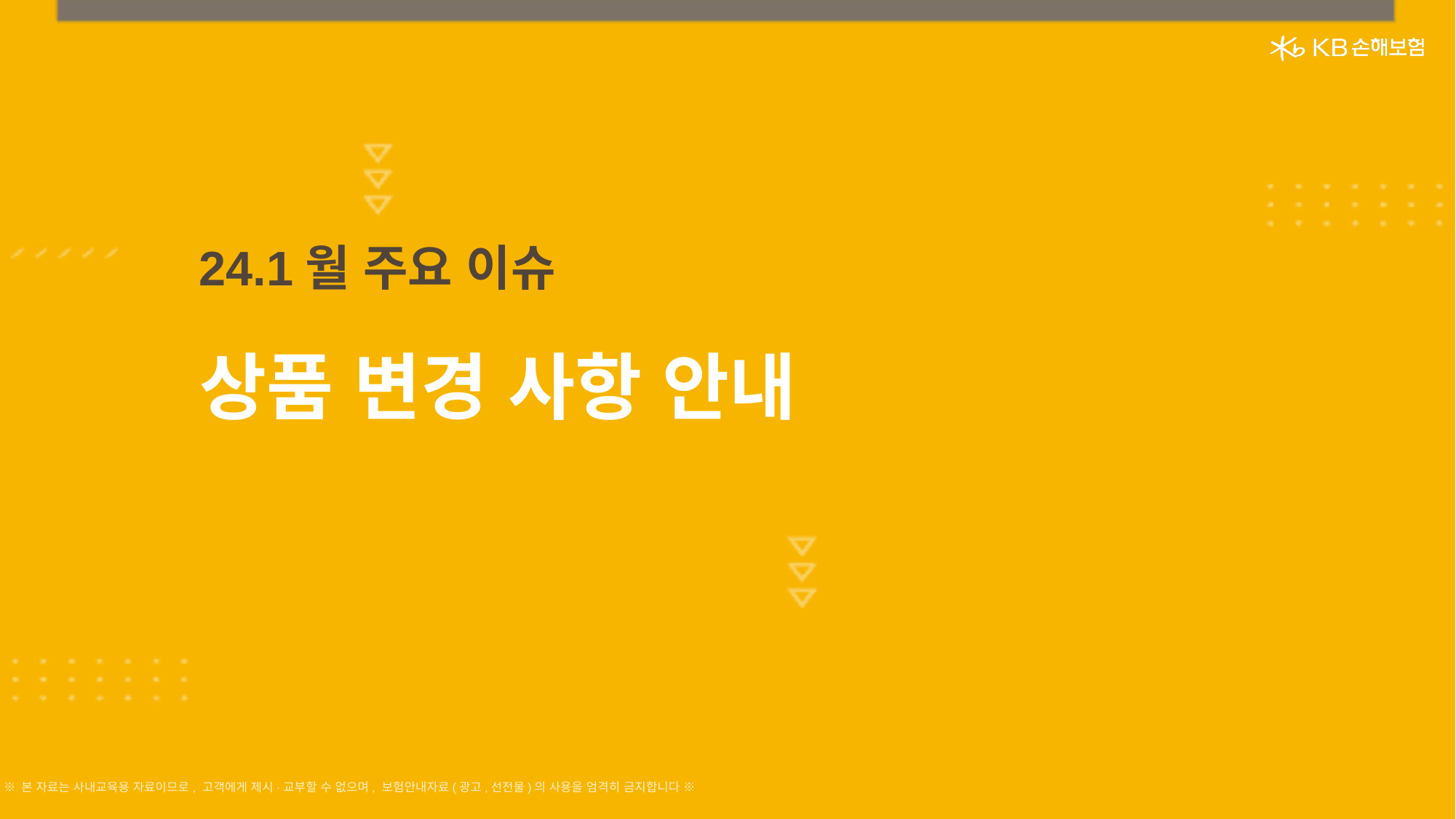

24.1월 주요 이슈
상품 변경 사항 안내